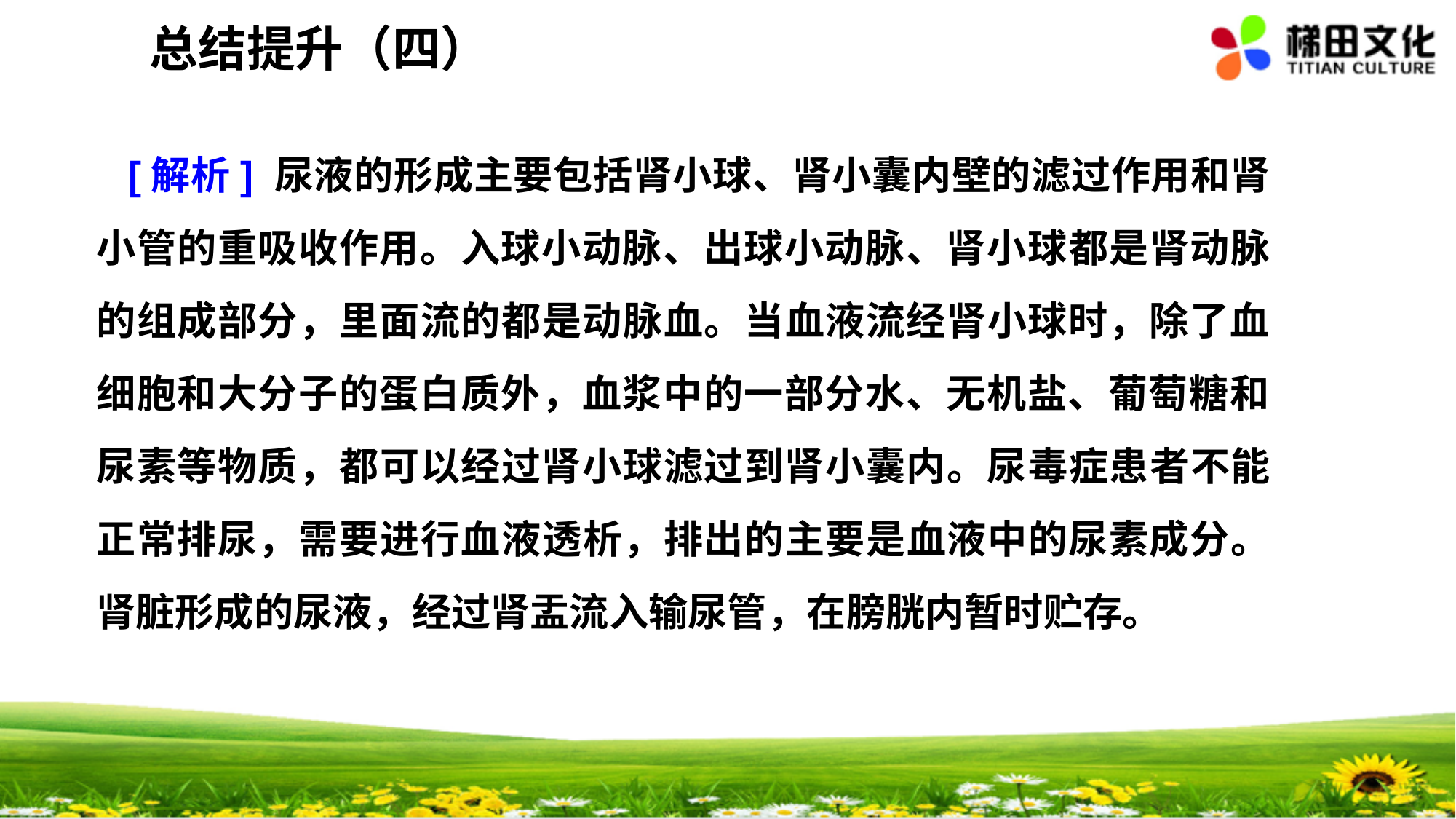

总结提升（四）
[解析] 尿液的形成主要包括肾小球、肾小囊内壁的滤过作用和肾小管的重吸收作用。入球小动脉、出球小动脉、肾小球都是肾动脉的组成部分，里面流的都是动脉血。当血液流经肾小球时，除了血细胞和大分子的蛋白质外，血浆中的一部分水、无机盐、葡萄糖和尿素等物质，都可以经过肾小球滤过到肾小囊内。尿毒症患者不能正常排尿，需要进行血液透析，排出的主要是血液中的尿素成分。肾脏形成的尿液，经过肾盂流入输尿管，在膀胱内暂时贮存。